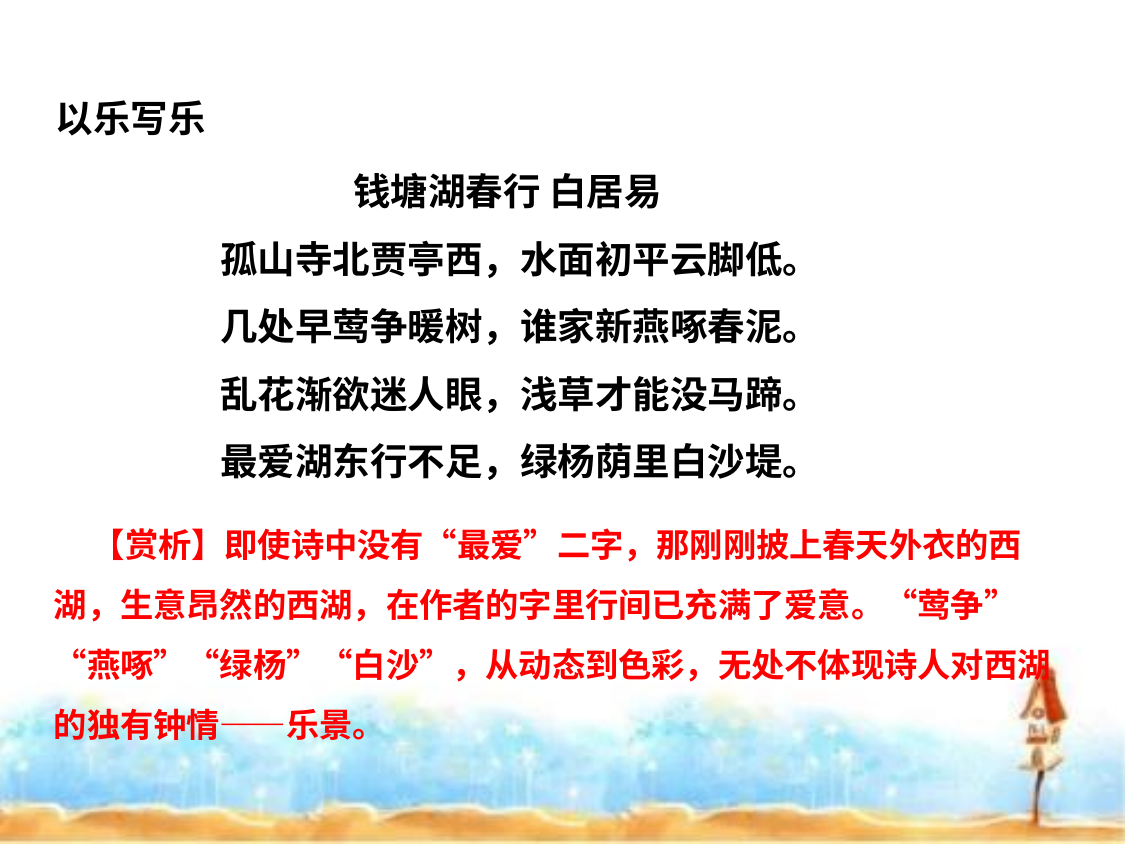

以乐写乐
钱塘湖春行 白居易
孤山寺北贾亭西，水面初平云脚低。
几处早莺争暖树，谁家新燕啄春泥。
乱花渐欲迷人眼，浅草才能没马蹄。
最爱湖东行不足，绿杨荫里白沙堤。
    【赏析】即使诗中没有“最爱”二字，那刚刚披上春天外衣的西湖，生意昂然的西湖，在作者的字里行间已充满了爱意。“莺争”“燕啄”“绿杨”“白沙”，从动态到色彩，无处不体现诗人对西湖的独有钟情——乐景。